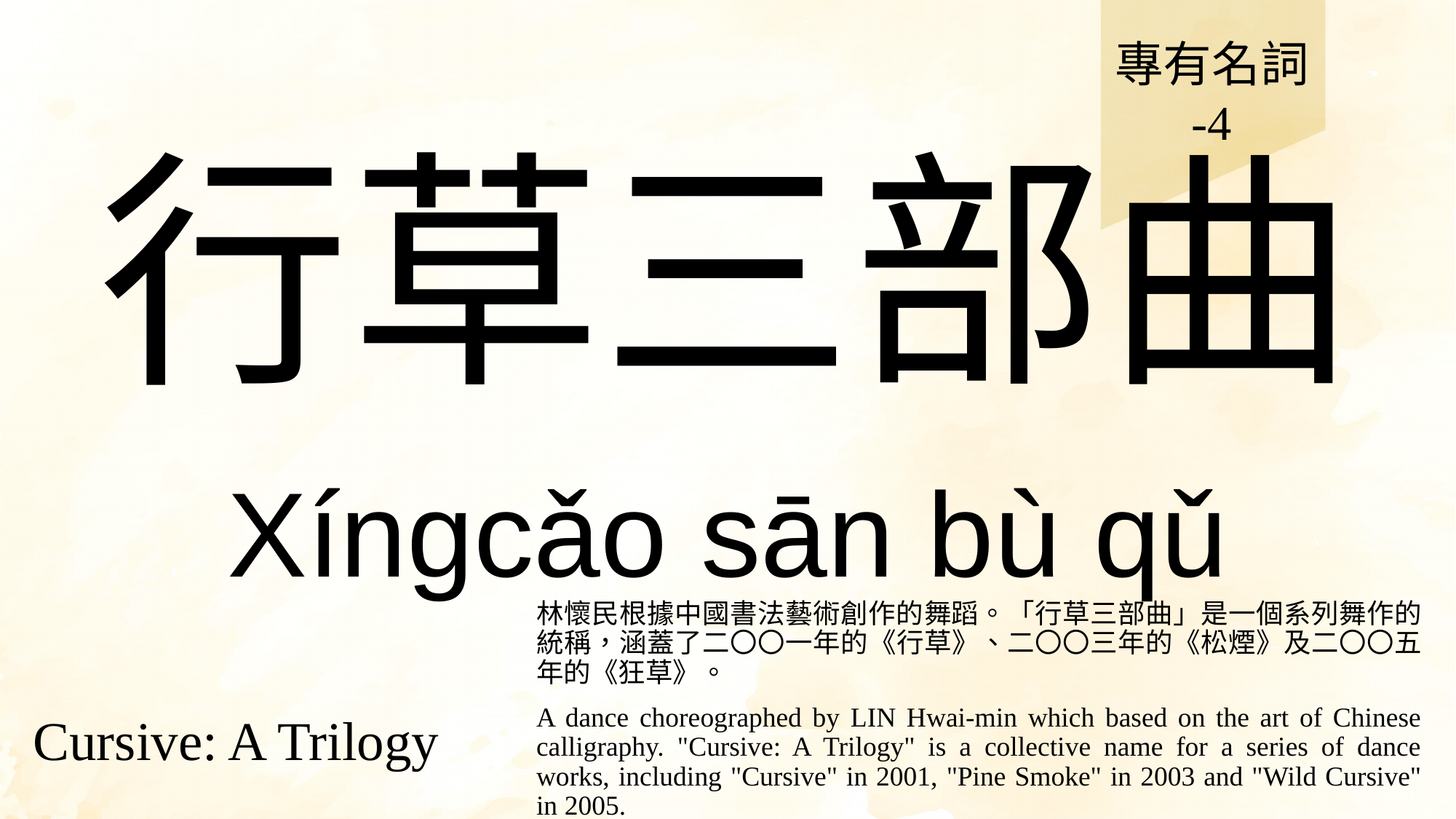

專有名詞
-4
# 行草三部曲
Xíngcǎo sān bù qǔ
林懷民根據中國書法藝術創作的舞蹈。「行草三部曲」是一個系列舞作的統稱，涵蓋了二〇〇一年的《行草》、二〇〇三年的《松煙》及二〇〇五年的《狂草》。
A dance choreographed by LIN Hwai-min which based on the art of Chinese calligraphy. "Cursive: A Trilogy" is a collective name for a series of dance works, including "Cursive" in 2001, "Pine Smoke" in 2003 and "Wild Cursive" in 2005.
Cursive: A Trilogy